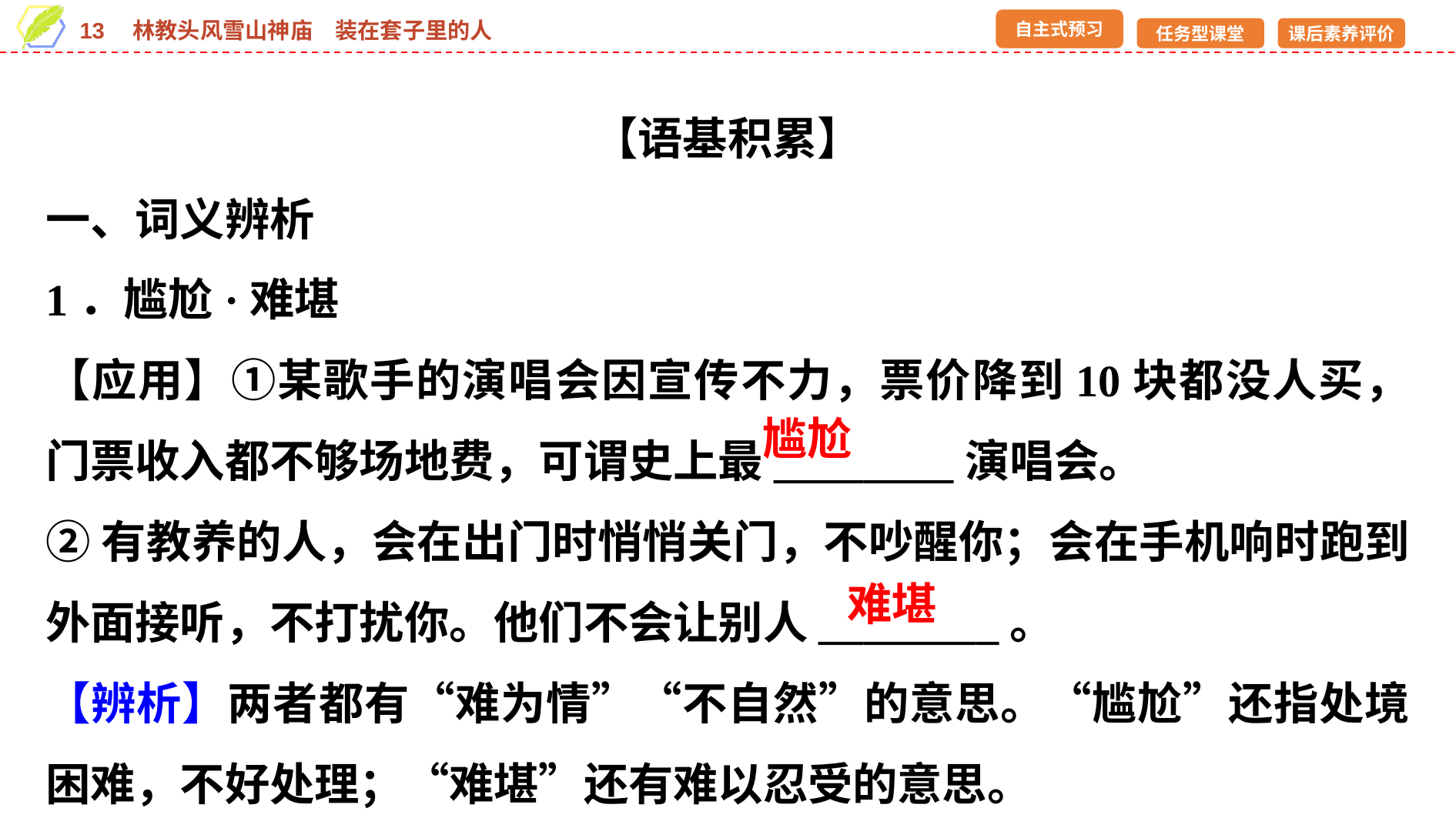

【语基积累】
一、词义辨析
1．尴尬·难堪
【应用】①某歌手的演唱会因宣传不力，票价降到10块都没人买，门票收入都不够场地费，可谓史上最________演唱会。
②有教养的人，会在出门时悄悄关门，不吵醒你；会在手机响时跑到外面接听，不打扰你。他们不会让别人________。
【辨析】两者都有“难为情”“不自然”的意思。“尴尬”还指处境困难，不好处理；“难堪”还有难以忍受的意思。
尴尬
难堪